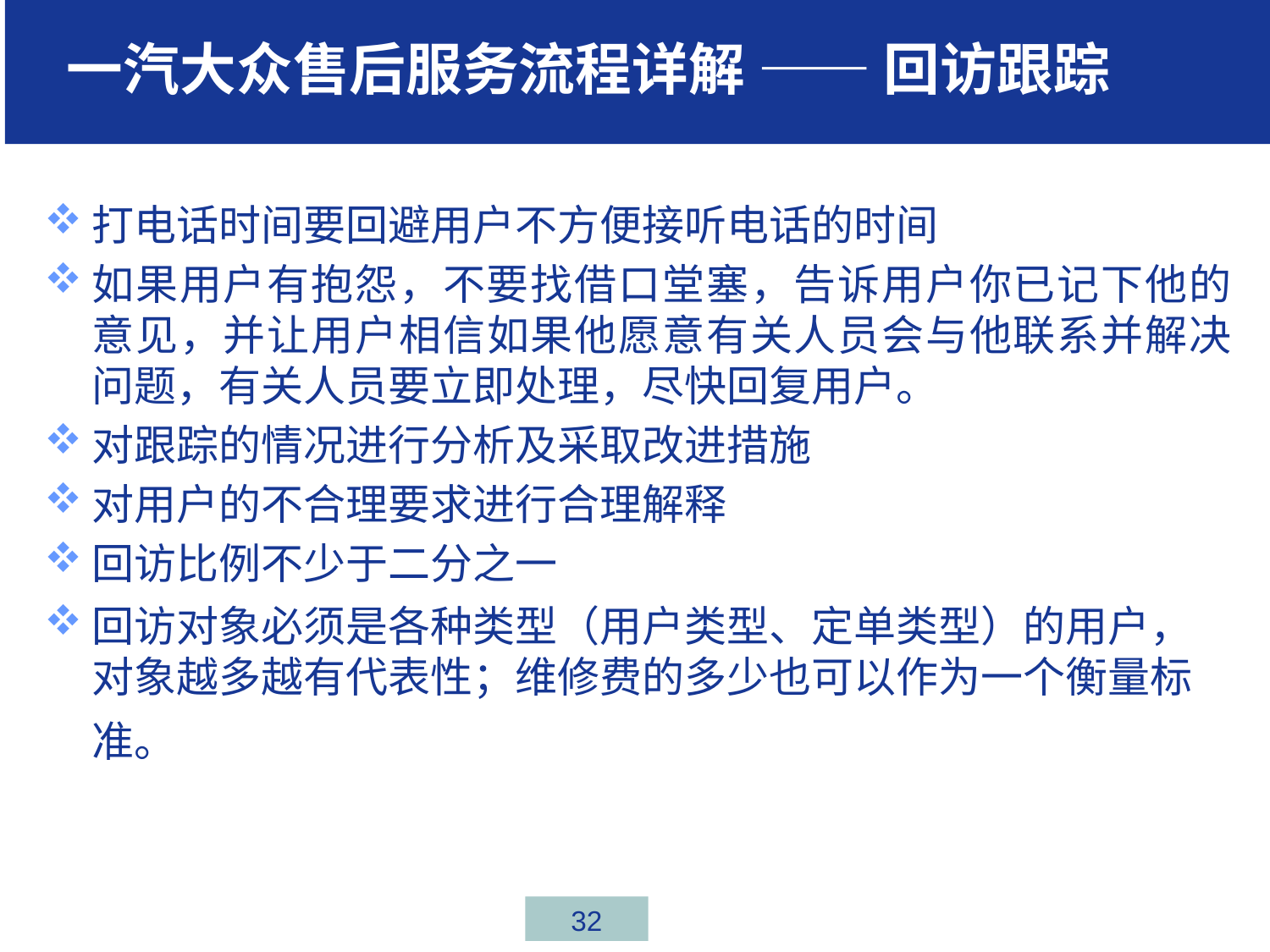

一汽大众售后服务流程详解 —— 回访跟踪

打电话时间要回避用户不方便接听电话的时间
如果用户有抱怨，不要找借口堂塞，告诉用户你已记下他的意见，并让用户相信如果他愿意有关人员会与他联系并解决问题，有关人员要立即处理，尽快回复用户。
对跟踪的情况进行分析及采取改进措施
对用户的不合理要求进行合理解释
回访比例不少于二分之一
回访对象必须是各种类型（用户类型、定单类型）的用户，对象越多越有代表性；维修费的多少也可以作为一个衡量标准。
32